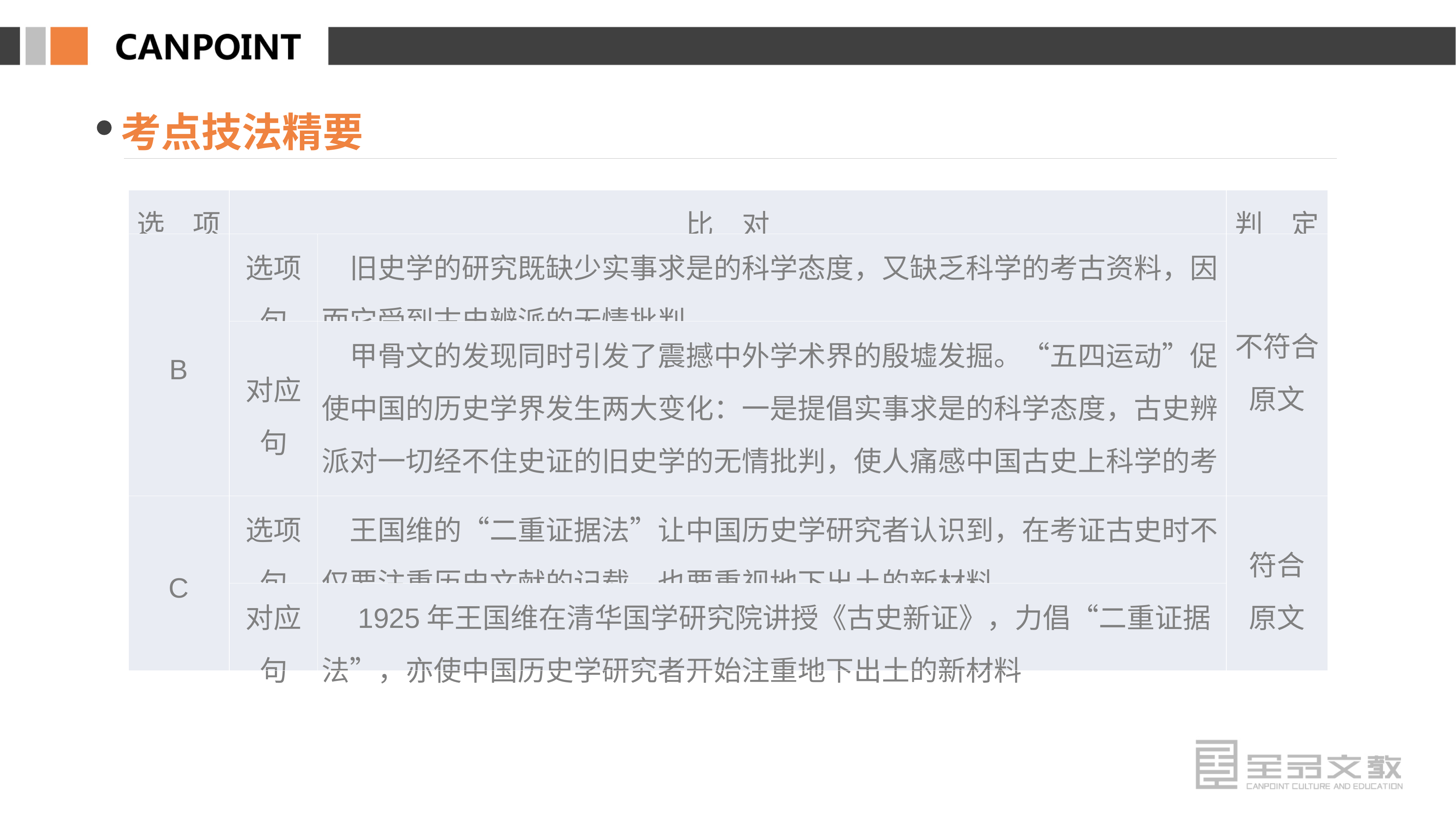

考点技法精要

| 选　项 | 比　对 |  | 判　定 |
| --- | --- | --- | --- |
| B | 选项句 | 旧史学的研究既缺少实事求是的科学态度，又缺乏科学的考古资料，因而它受到古史辨派的无情批判 | 不符合 原文 |
|  | 对应句 | 甲骨文的发现同时引发了震撼中外学术界的殷墟发掘。“五四运动”促使中国的历史学界发生两大变化：一是提倡实事求是的科学态度，古史辨派对一切经不住史证的旧史学的无情批判，使人痛感中国古史上科学的考古资料的极端贫乏；二是历史唯物主义在史学界产生了巨大影响 |  |
| C | 选项句 | 王国维的“二重证据法”让中国历史学研究者认识到，在考证古史时不仅要注重历史文献的记载，也要重视地下出土的新材料 | 符合 原文 |
|  | 对应句 | 1925年王国维在清华国学研究院讲授《古史新证》，力倡“二重证据法”，亦使中国历史学研究者开始注重地下出土的新材料 |  |